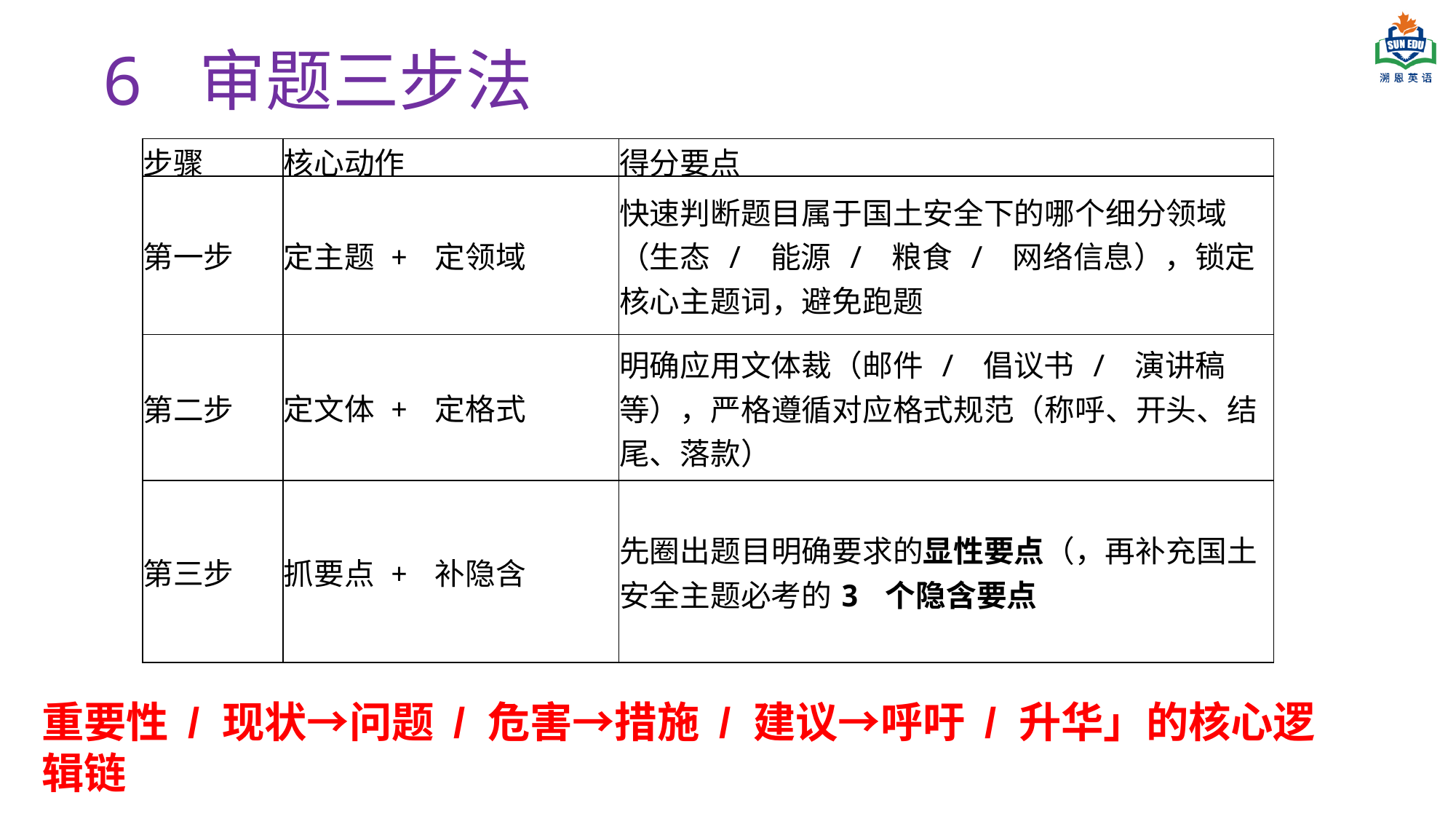

# 6 审题三步法
| 步骤 | 核心动作 | 得分要点 |
| --- | --- | --- |
| 第一步 | 定主题 + 定领域 | 快速判断题目属于国土安全下的哪个细分领域（生态 / 能源 / 粮食 / 网络信息），锁定核心主题词，避免跑题 |
| 第二步 | 定文体 + 定格式 | 明确应用文体裁（邮件 / 倡议书 / 演讲稿等），严格遵循对应格式规范（称呼、开头、结尾、落款） |
| 第三步 | 抓要点 + 补隐含 | 先圈出题目明确要求的显性要点（，再补充国土安全主题必考的3 个隐含要点 |
重要性 / 现状→问题 / 危害→措施 / 建议→呼吁 / 升华」的核心逻辑链